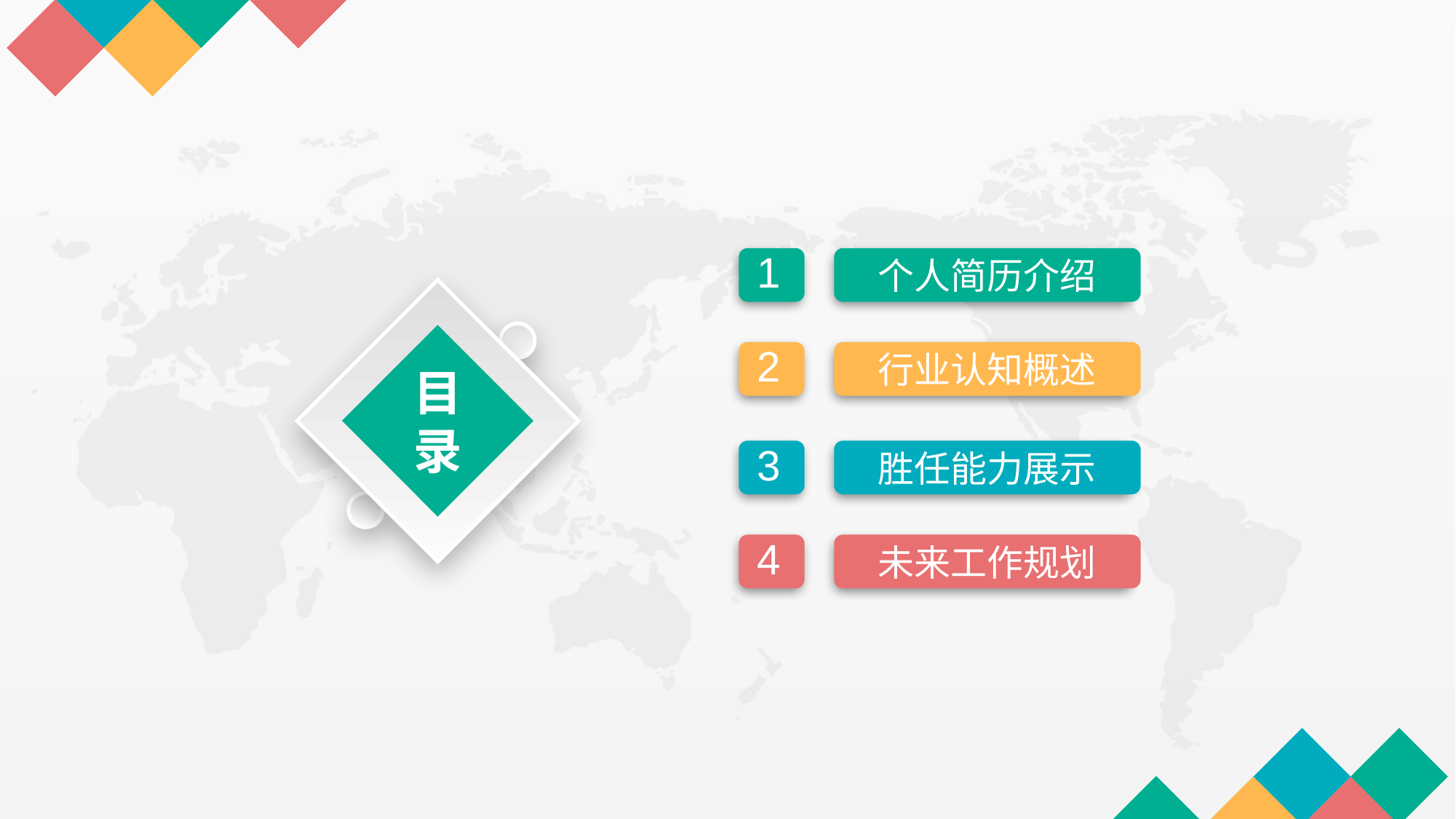

1

个人简历介绍

目录

2

行业认知概述
3

胜任能力展示

4

未来工作规划